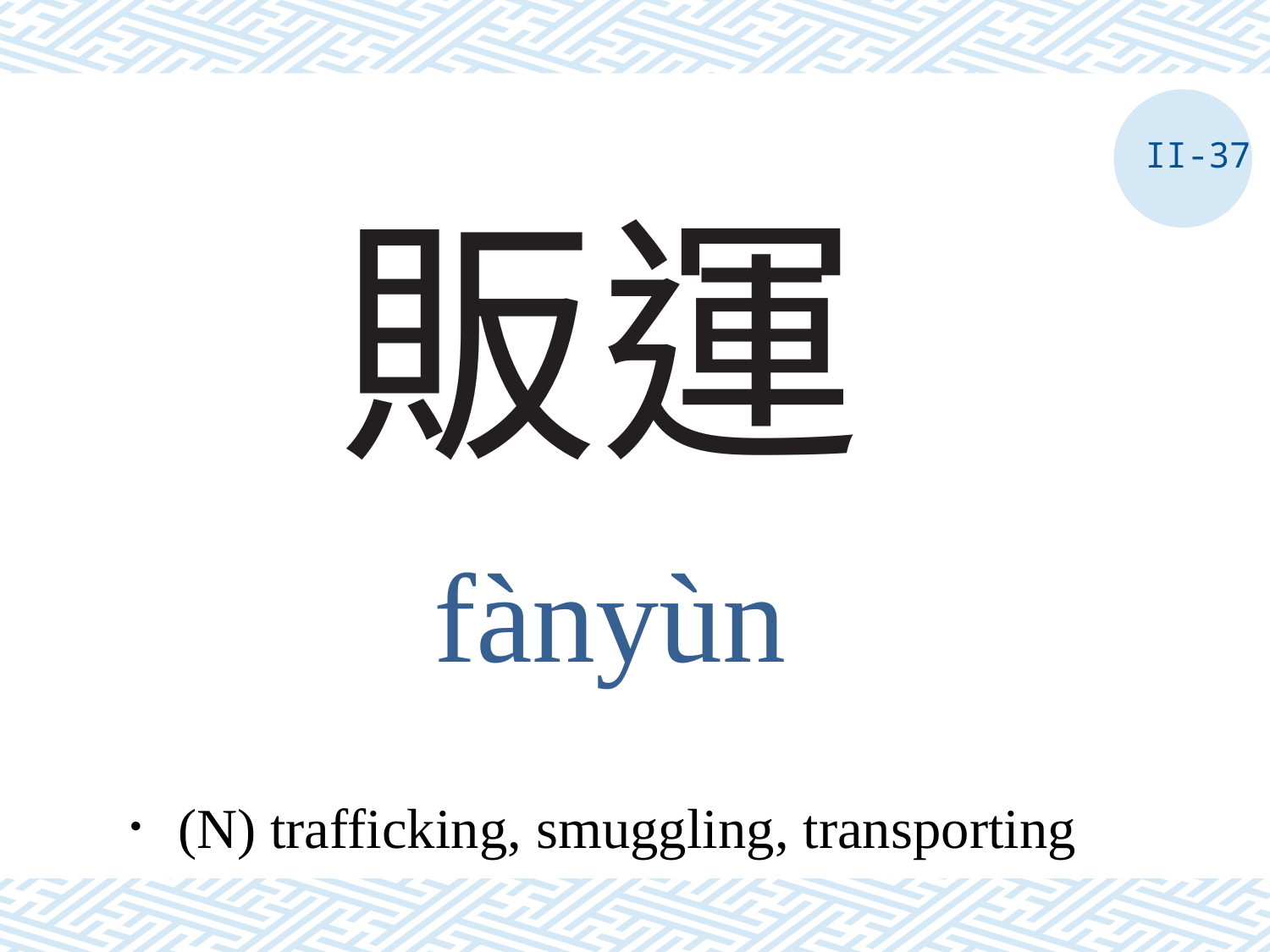

II-37

# 販運
fànyùn
．(N) trafficking, smuggling, transporting